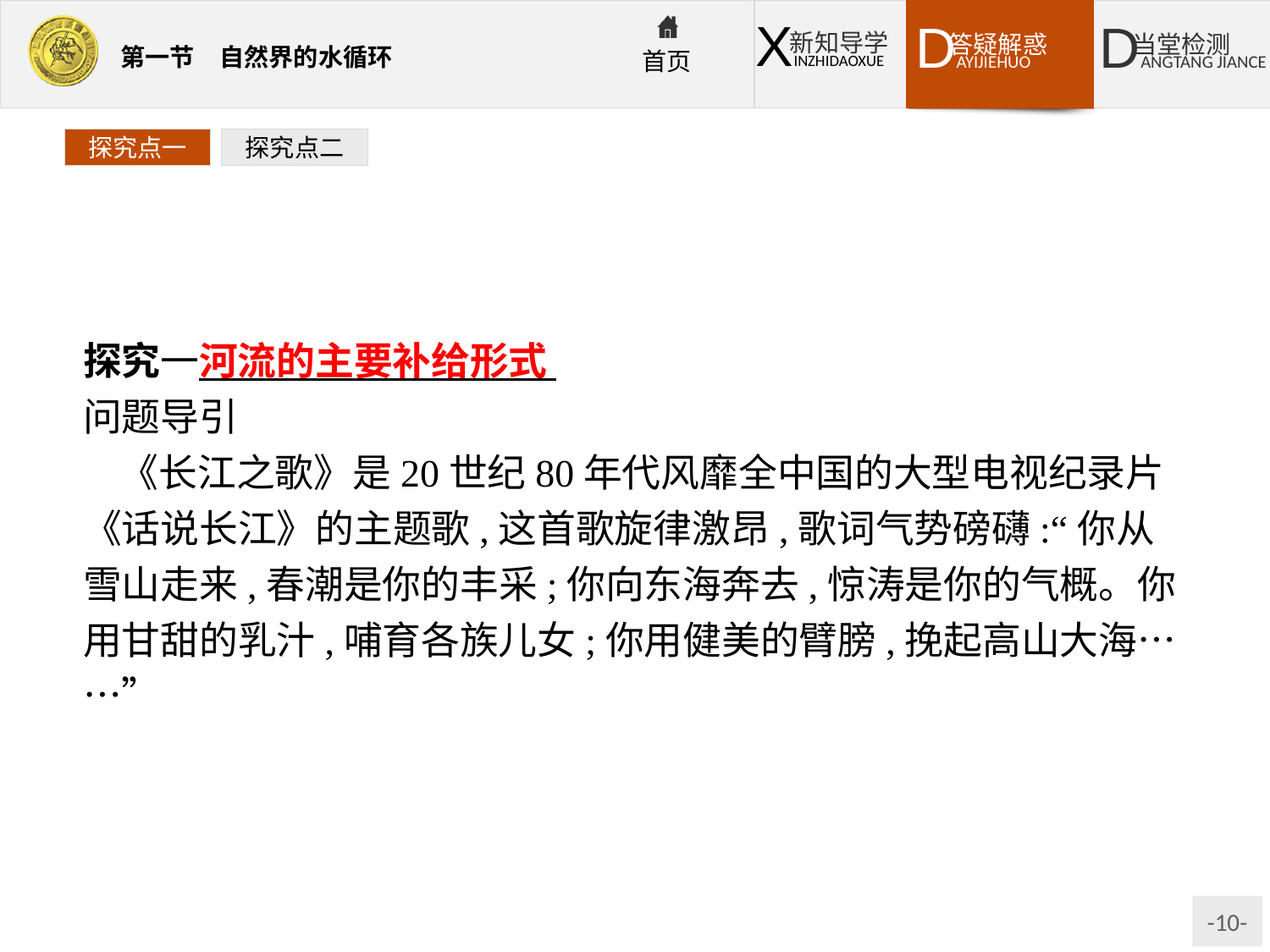

探究点一
探究点二
探究一河流的主要补给形式
问题导引
《长江之歌》是20世纪80年代风靡全中国的大型电视纪录片《话说长江》的主题歌,这首歌旋律激昂,歌词气势磅礴:“你从雪山走来,春潮是你的丰采;你向东海奔去,惊涛是你的气概。你用甘甜的乳汁,哺育各族儿女;你用健美的臂膀,挽起高山大海……”